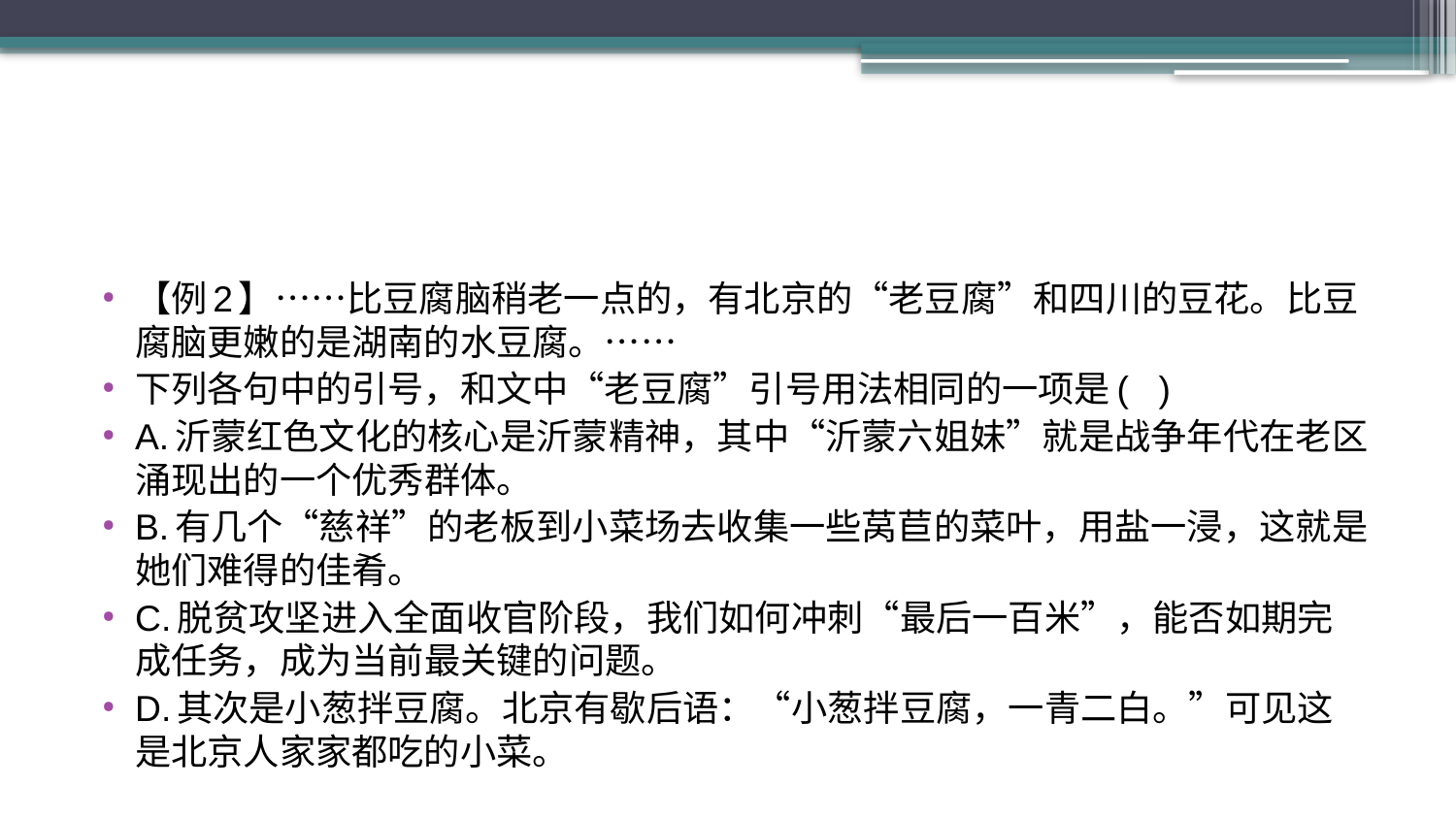

#
【例2】……比豆腐脑稍老一点的，有北京的“老豆腐”和四川的豆花。比豆腐脑更嫩的是湖南的水豆腐。……
下列各句中的引号，和文中“老豆腐”引号用法相同的一项是(   )
A.沂蒙红色文化的核心是沂蒙精神，其中“沂蒙六姐妹”就是战争年代在老区涌现出的一个优秀群体。
B.有几个“慈祥”的老板到小菜场去收集一些莴苣的菜叶，用盐一浸，这就是她们难得的佳肴。
C.脱贫攻坚进入全面收官阶段，我们如何冲刺“最后一百米”，能否如期完成任务，成为当前最关键的问题。
D.其次是小葱拌豆腐。北京有歇后语：“小葱拌豆腐，一青二白。”可见这是北京人家家都吃的小菜。